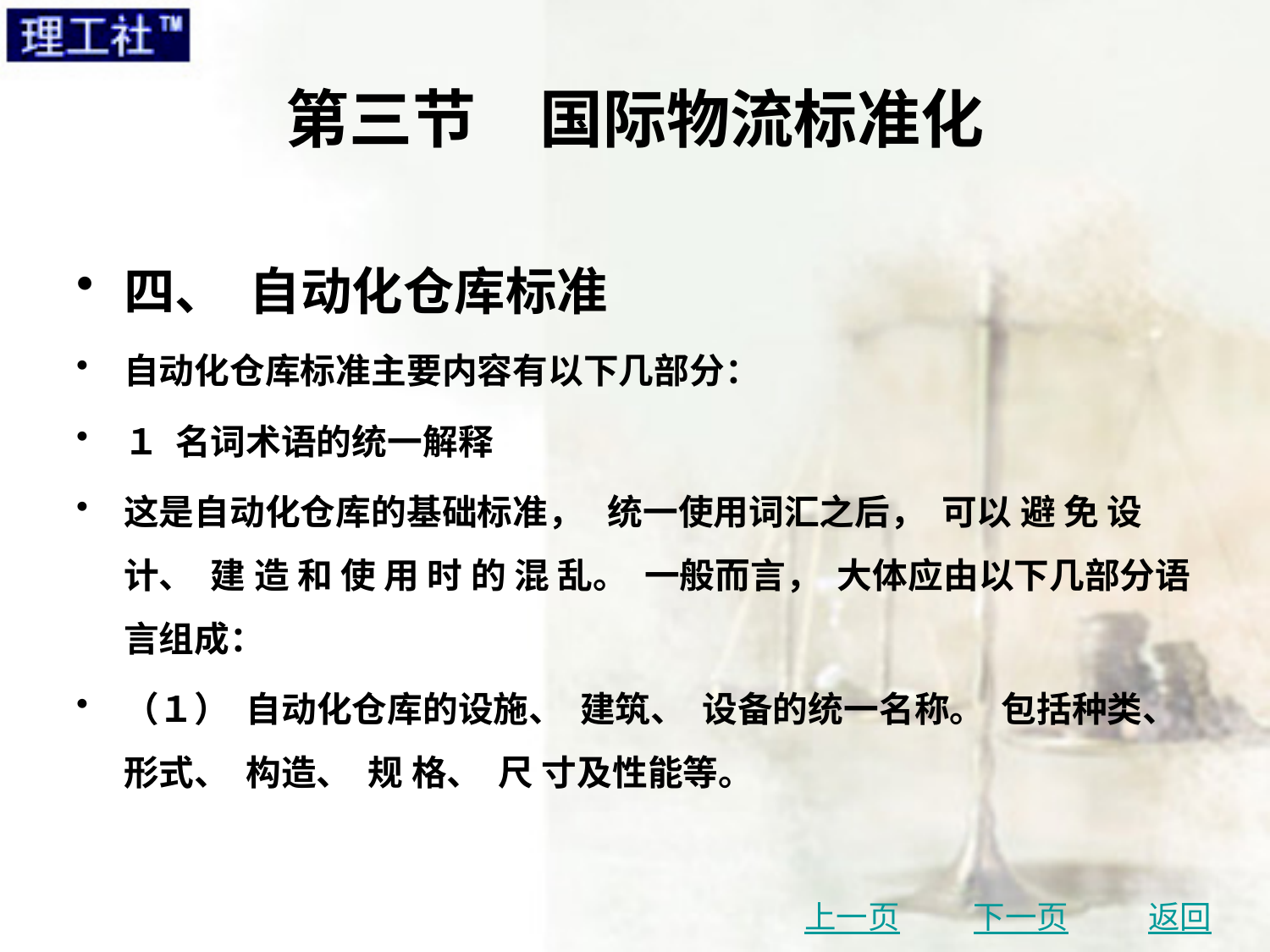

# 第三节　国际物流标准化
四、  自动化仓库标准
自动化仓库标准主要内容有以下几部分：
１  名词术语的统一解释
这是自动化仓库的基础标准，   统一使用词汇之后，  可以 避 免 设 计、  建 造 和 使 用 时 的 混 乱。  一般而言，  大体应由以下几部分语言组成：
（１）  自动化仓库的设施、  建筑、  设备的统一名称。  包括种类、  形式、  构造、  规 格、  尺 寸及性能等。

上一页
下一页
返回